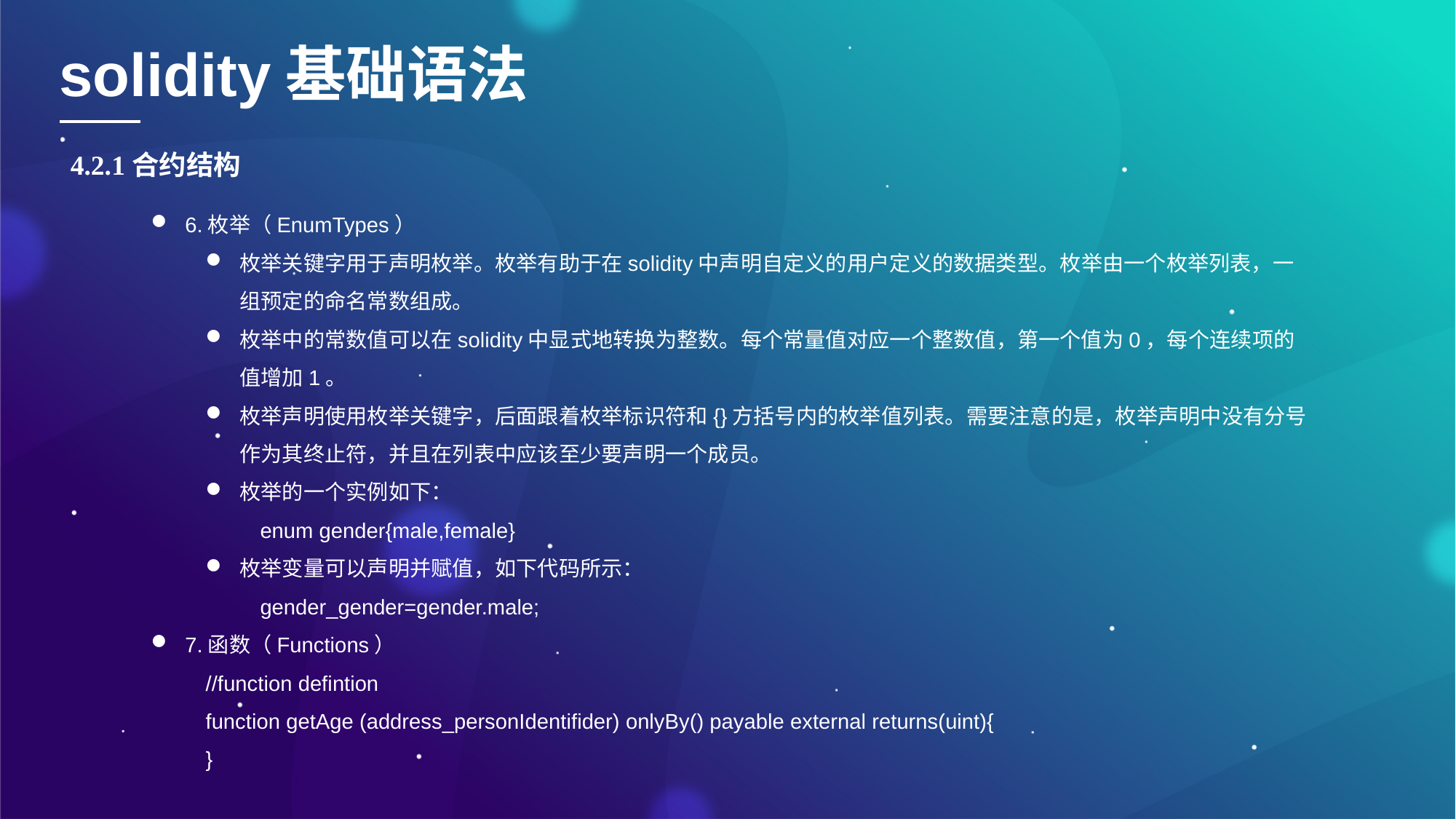

solidity基础语法
4.2.1合约结构
6.枚举（EnumTypes）
枚举关键字用于声明枚举。枚举有助于在solidity中声明自定义的用户定义的数据类型。枚举由一个枚举列表，一组预定的命名常数组成。
枚举中的常数值可以在solidity中显式地转换为整数。每个常量值对应一个整数值，第一个值为0，每个连续项的值增加1。
枚举声明使用枚举关键字，后面跟着枚举标识符和{}方括号内的枚举值列表。需要注意的是，枚举声明中没有分号作为其终止符，并且在列表中应该至少要声明一个成员。
枚举的一个实例如下：
enum gender{male,female}
枚举变量可以声明并赋值，如下代码所示：
gender_gender=gender.male;
7.函数（Functions）
//function defintion
function getAge (address_personIdentifider) onlyBy() payable external returns(uint){
}